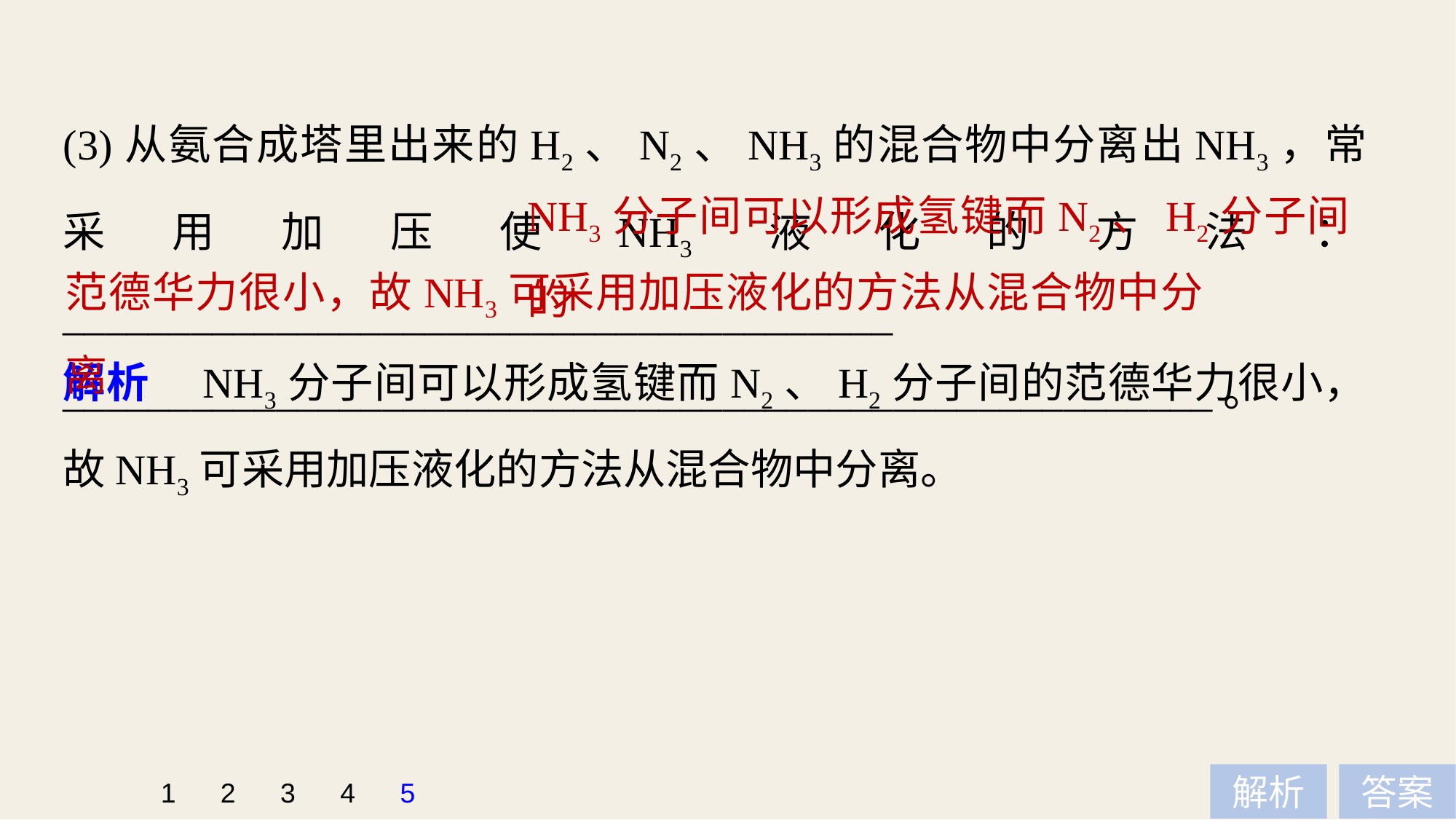

(3)从氨合成塔里出来的H2、N2、NH3的混合物中分离出NH3，常采用加压使NH3液化的方法：_______________________________________
______________________________________________________。
NH3分子间可以形成氢键而N2、H2分子间的
范德华力很小，故NH3可采用加压液化的方法从混合物中分离
解析　NH3分子间可以形成氢键而N2、H2分子间的范德华力很小，故NH3可采用加压液化的方法从混合物中分离。
1
2
3
4
5
解析
答案